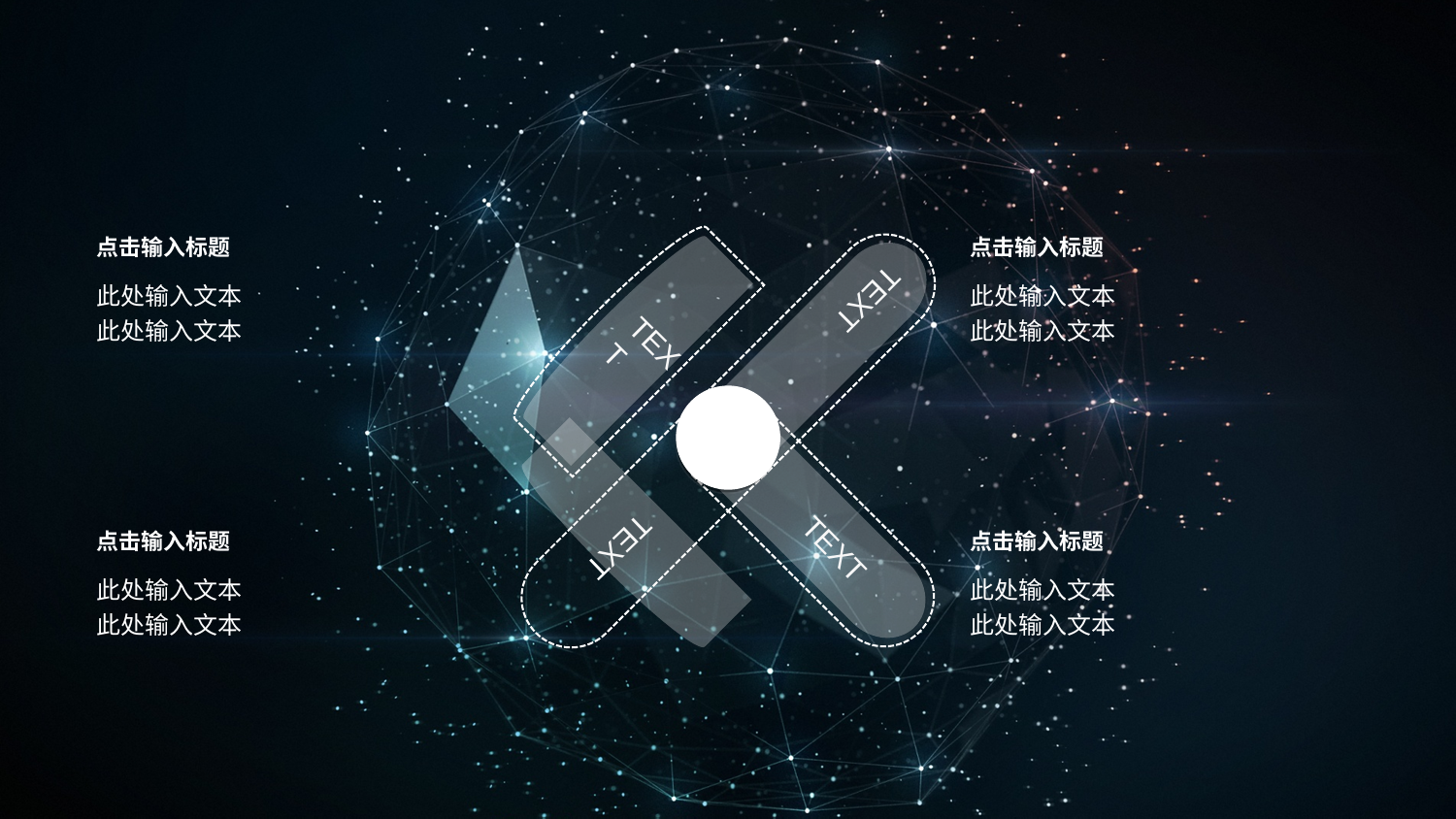

TEXT

点击输入标题
此处输入文本
此处输入文本
点击输入标题
此处输入文本
此处输入文本
TEXT

TEXT
TEXT

点击输入标题
此处输入文本
此处输入文本
点击输入标题
此处输入文本
此处输入文本